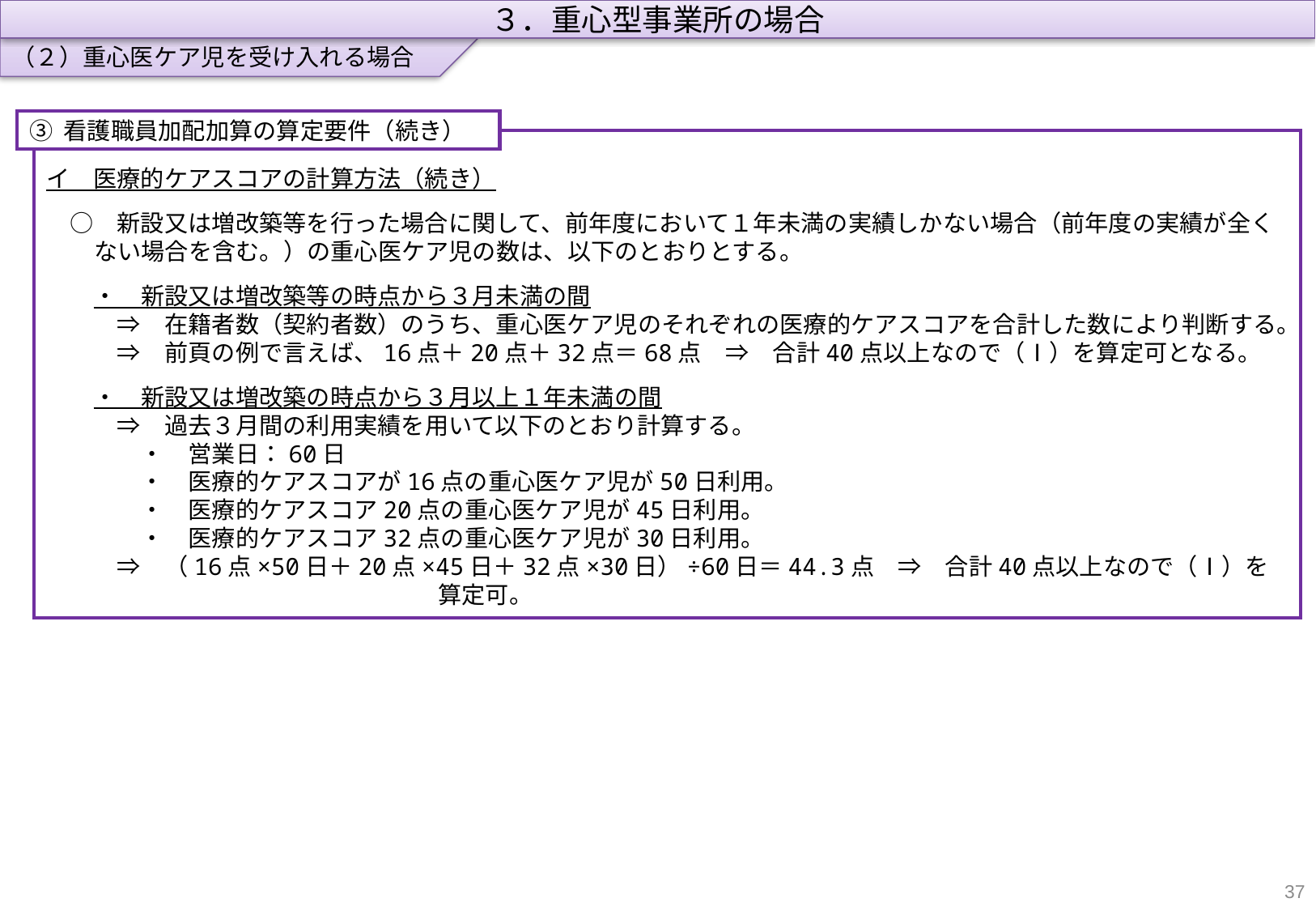

（２）重心医ケア児を受け入れる場合
３．重心型事業所の場合
③ 看護職員加配加算の算定要件（続き）
イ　医療的ケアスコアの計算方法（続き）

　○　新設又は増改築等を行った場合に関して、前年度において１年未満の実績しかない場合（前年度の実績が全くない場合を含む。）の重心医ケア児の数は、以下のとおりとする。

　　・　新設又は増改築等の時点から３月未満の間
　　　⇒　在籍者数（契約者数）のうち、重心医ケア児のそれぞれの医療的ケアスコアを合計した数により判断する。
　　　⇒　前頁の例で言えば、16点＋20点＋32点＝68点　⇒　合計40点以上なので（Ⅰ）を算定可となる。

　　・　新設又は増改築の時点から３月以上１年未満の間
　　　⇒　過去３月間の利用実績を用いて以下のとおり計算する。
　　　　・　営業日：60日
　　　　・　医療的ケアスコアが16点の重心医ケア児が50日利用。
　　　　・　医療的ケアスコア20点の重心医ケア児が45日利用。
　　　　・　医療的ケアスコア32点の重心医ケア児が30日利用。
　　　⇒　（16点×50日＋20点×45日＋32点×30日）÷60日＝44.3点　⇒　合計40点以上なので（Ⅰ）を算定可。
37